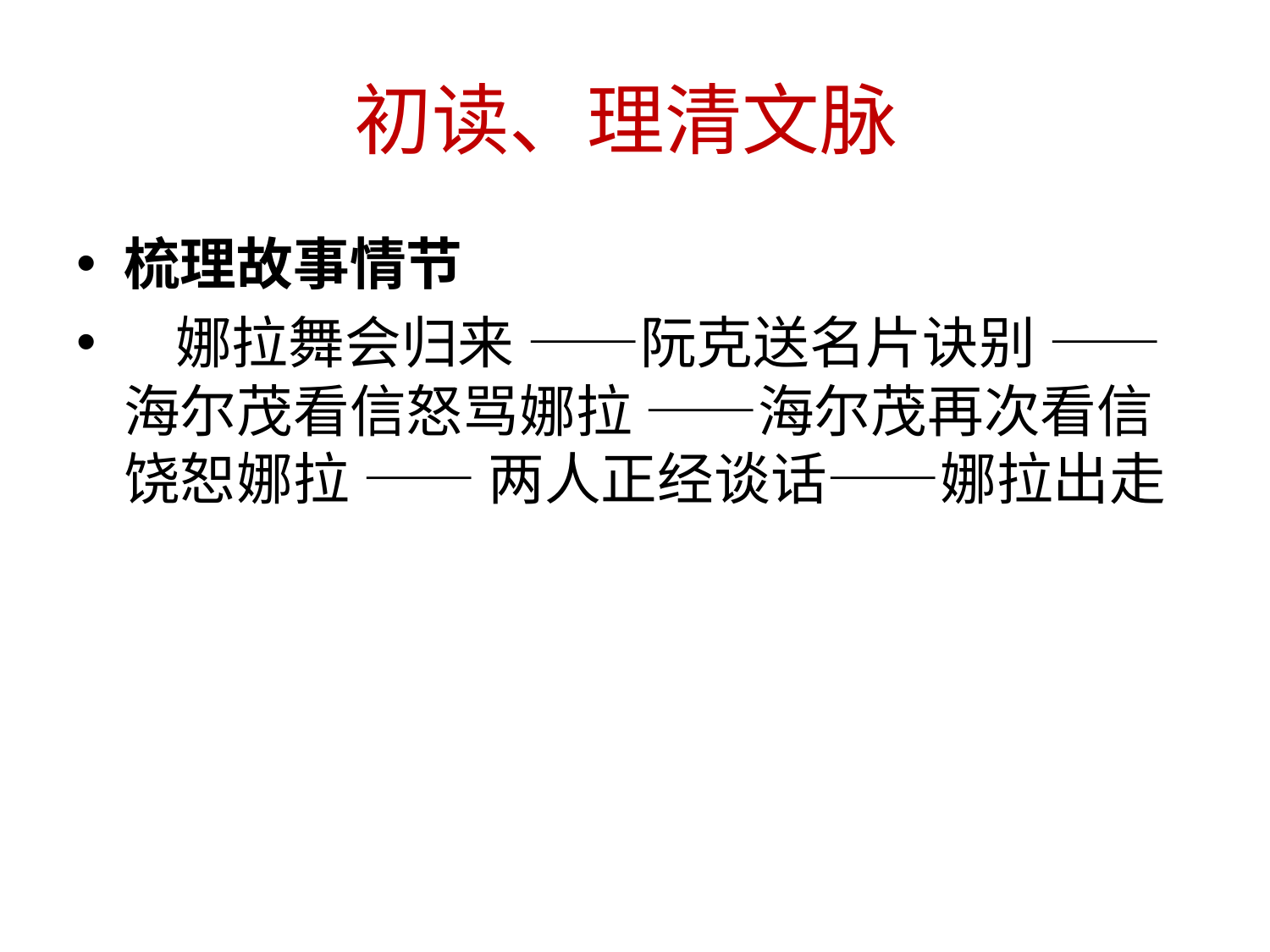

# 初读、理清文脉
梳理故事情节
   娜拉舞会归来 ——阮克送名片诀别 ——海尔茂看信怒骂娜拉 ——海尔茂再次看信饶恕娜拉 —— 两人正经谈话——娜拉出走